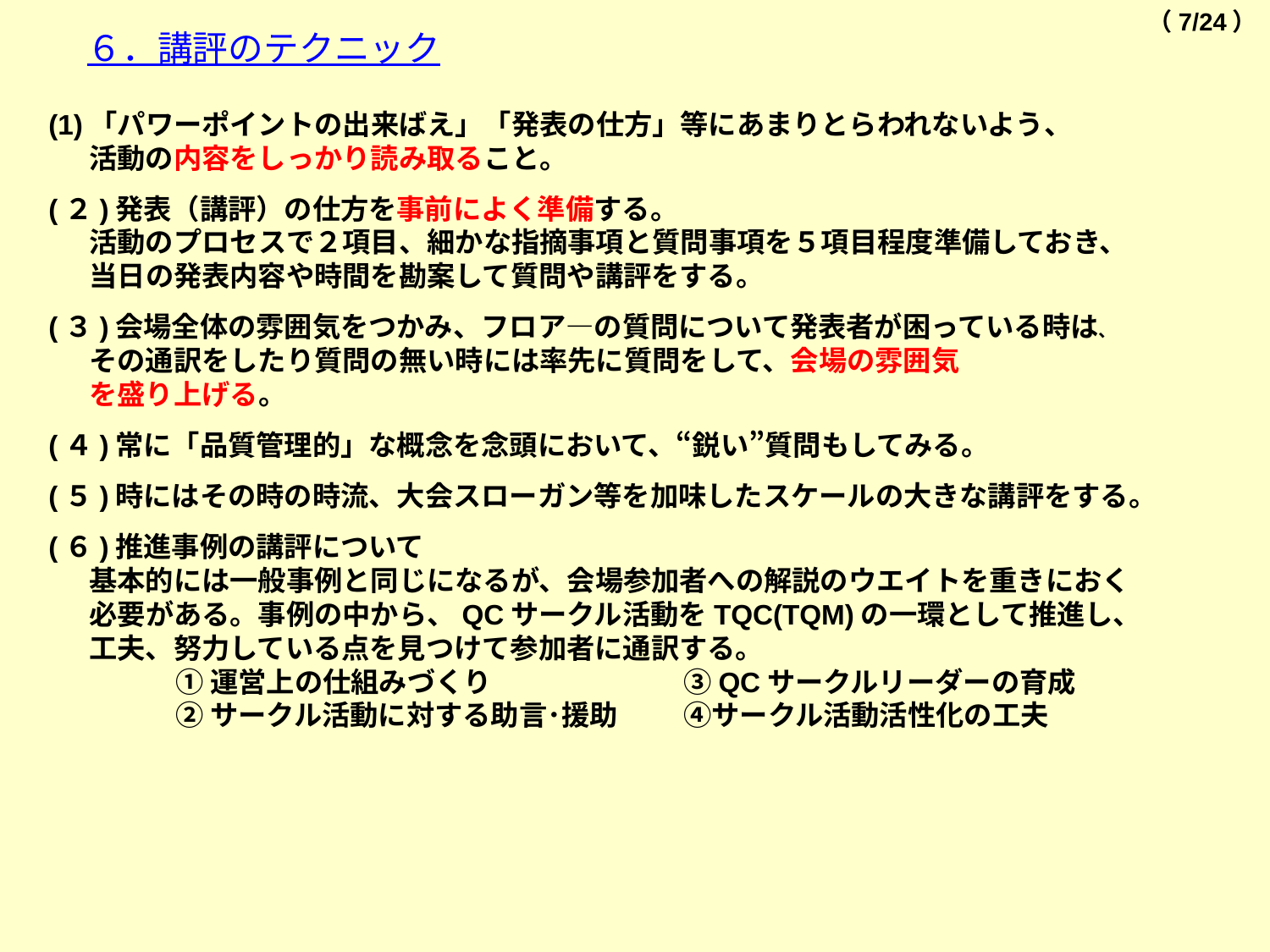

（7/24）
６．講評のテクニック
(1)「パワーポイントの出来ばえ」「発表の仕方」等にあまりとらわれないよう、
　  活動の内容をしっかり読み取ること。
(２)発表（講評）の仕方を事前によく準備する。
　  活動のプロセスで２項目、細かな指摘事項と質問事項を５項目程度準備しておき、
　  当日の発表内容や時間を勘案して質問や講評をする。
(３)会場全体の雰囲気をつかみ、フロア―の質問について発表者が困っている時は、
　  その通訳をしたり質問の無い時には率先に質問をして、会場の雰囲気
　  を盛り上げる。
(４)常に「品質管理的」な概念を念頭において、“鋭い”質問もしてみる。
(５)時にはその時の時流、大会スローガン等を加味したスケールの大きな講評をする。
(６)推進事例の講評について
　  基本的には一般事例と同じになるが、会場参加者への解説のウエイトを重きにおく
　  必要がある。事例の中から、QCサークル活動をTQC(TQM)の一環として推進し、
　  工夫、努力している点を見つけて参加者に通訳する。
	①運営上の仕組みづくり		③QCサークルリーダーの育成
	②サークル活動に対する助言･援助	④サークル活動活性化の工夫